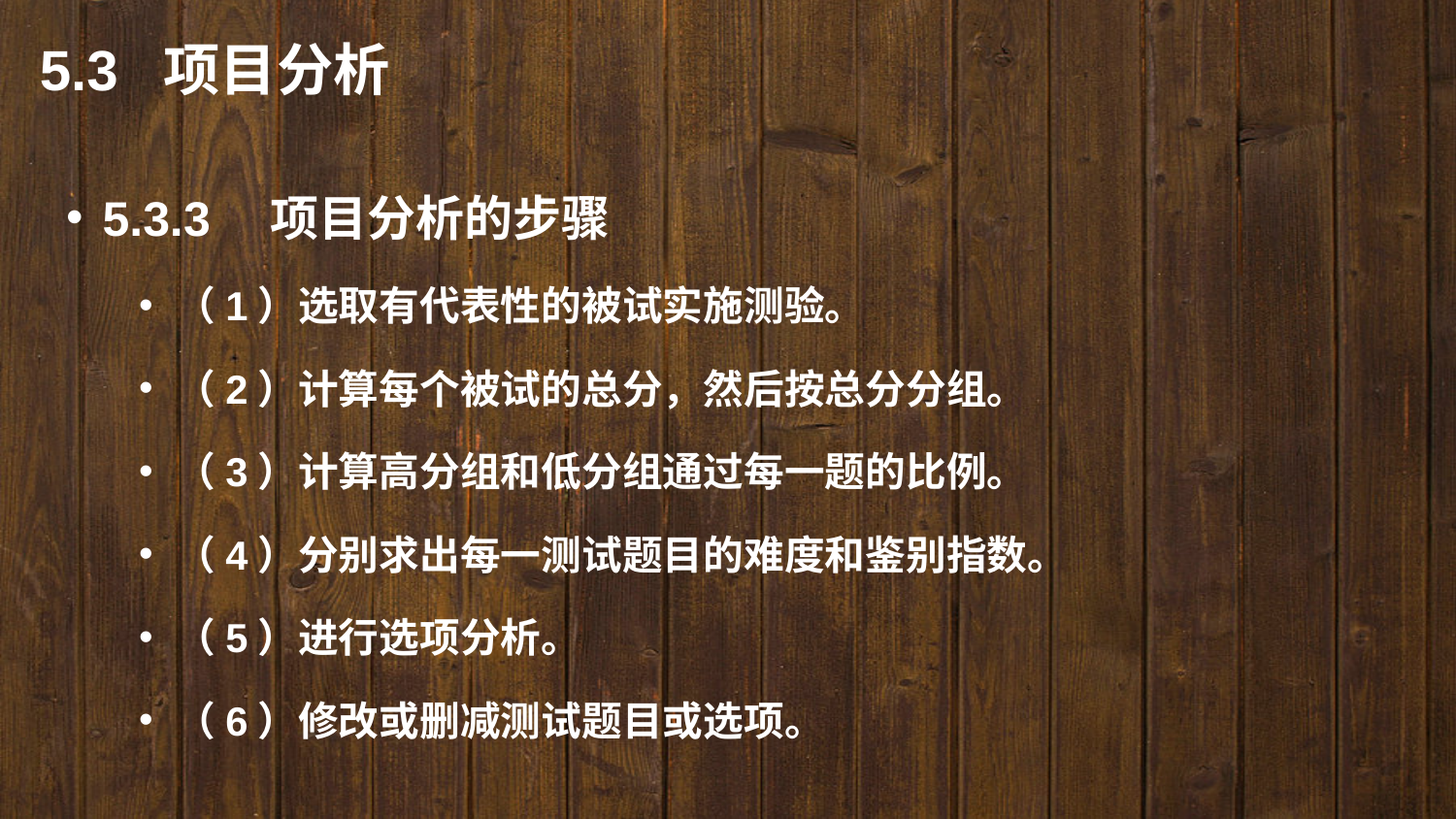

5.3  项目分析
5.3.3　项目分析的步骤
（1）选取有代表性的被试实施测验。
（2）计算每个被试的总分，然后按总分分组。
（3）计算高分组和低分组通过每一题的比例。
（4）分别求出每一测试题目的难度和鉴别指数。
（5）进行选项分析。
（6）修改或删减测试题目或选项。